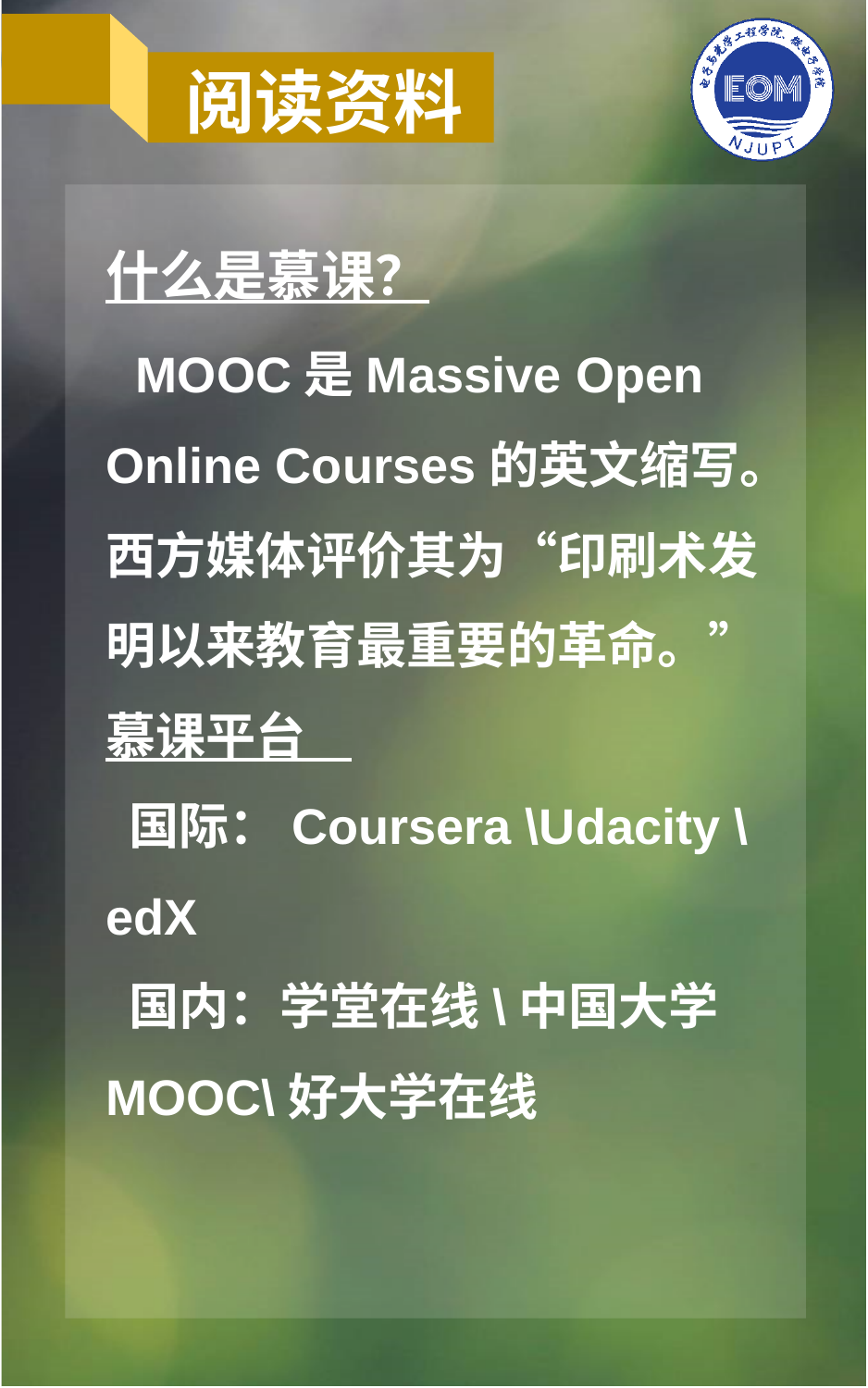

阅读资料
什么是慕课？
  MOOC是Massive Open Online Courses的英文缩写。
西方媒体评价其为“印刷术发明以来教育最重要的革命。”
慕课平台
 国际：Coursera \Udacity \edX
 国内：学堂在线\中国大学MOOC\好大学在线